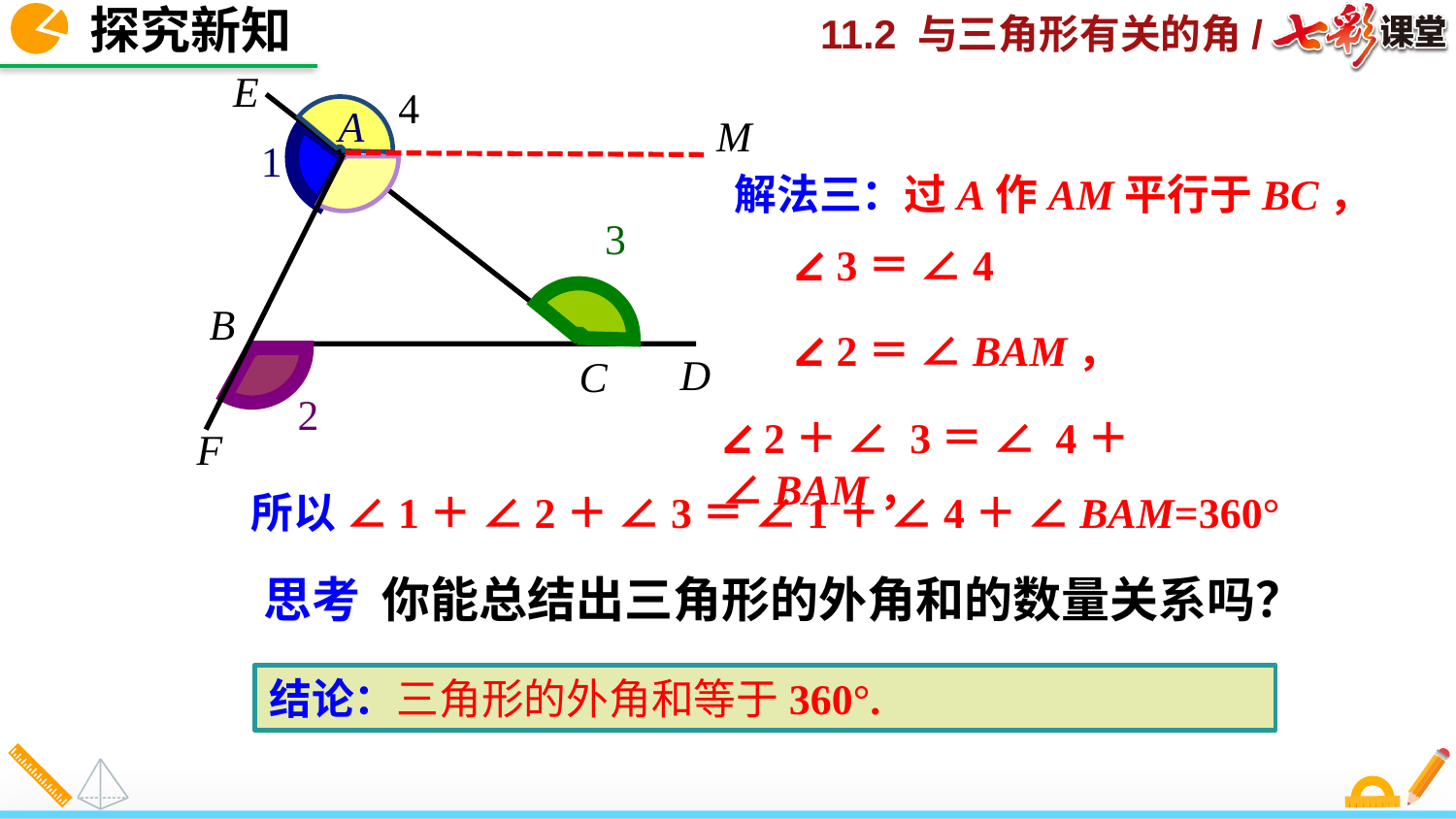

探究新知

E
4

A

M

1

解法三：过A作AM平行于BC，
3
∠3＝ ∠4

B

∠2＝ ∠BAM，
D
C

2
∠2＋ ∠ 3＝ ∠ 4＋∠BAM，
F
所以 ∠1＋ ∠2＋ ∠3＝ ∠1＋ ∠4＋ ∠BAM=360°
思考  你能总结出三角形的外角和的数量关系吗？
结论：三角形的外角和等于360°.